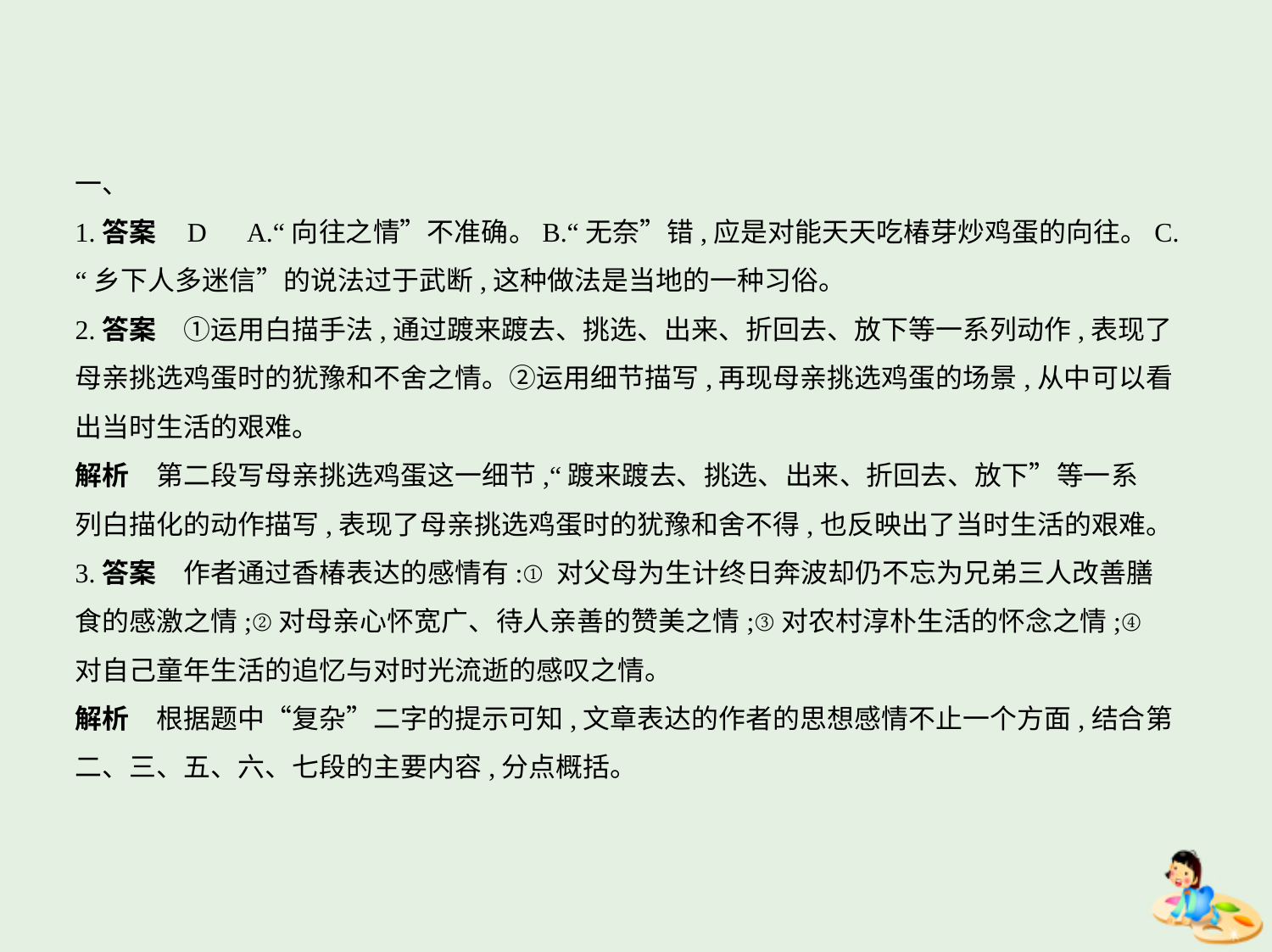

一、
1.答案    D　A.“向往之情”不准确。B.“无奈”错,应是对能天天吃椿芽炒鸡蛋的向往。C.
“乡下人多迷信”的说法过于武断,这种做法是当地的一种习俗。
2.答案　①运用白描手法,通过踱来踱去、挑选、出来、折回去、放下等一系列动作,表现了
母亲挑选鸡蛋时的犹豫和不舍之情。②运用细节描写,再现母亲挑选鸡蛋的场景,从中可以看
出当时生活的艰难。
解析　第二段写母亲挑选鸡蛋这一细节,“踱来踱去、挑选、出来、折回去、放下”等一系
列白描化的动作描写,表现了母亲挑选鸡蛋时的犹豫和舍不得,也反映出了当时生活的艰难。
3.答案　作者通过香椿表达的感情有:①对父母为生计终日奔波却仍不忘为兄弟三人改善膳
食的感激之情;②对母亲心怀宽广、待人亲善的赞美之情;③对农村淳朴生活的怀念之情;④
对自己童年生活的追忆与对时光流逝的感叹之情。
解析　根据题中“复杂”二字的提示可知,文章表达的作者的思想感情不止一个方面,结合第
二、三、五、六、七段的主要内容,分点概括。